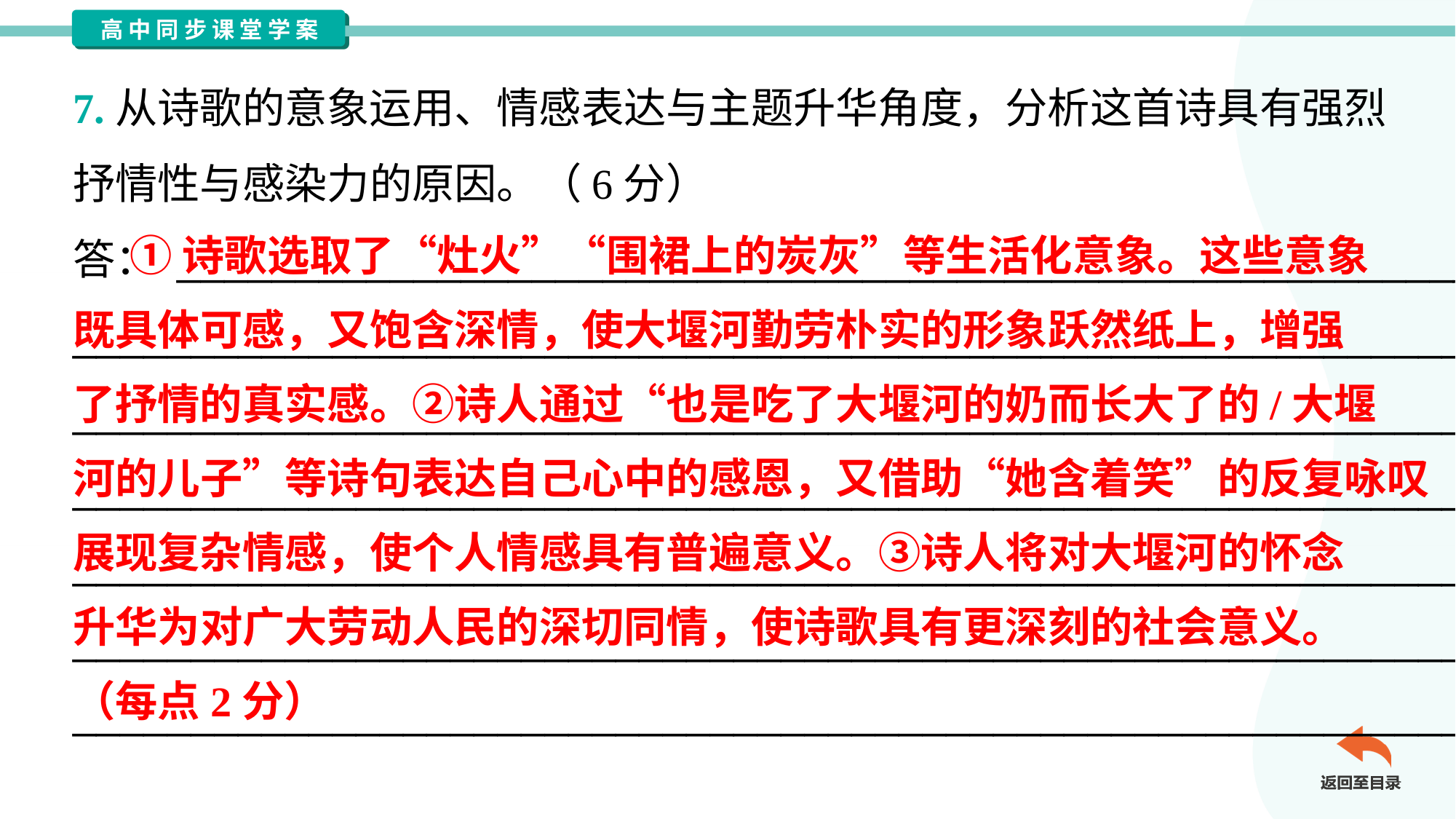

7.从诗歌的意象运用、情感表达与主题升华角度，分析这首诗具有强烈
抒情性与感染力的原因。（6分）
答： ________________________________________________________
_____________________________________________________________
_____________________________________________________________
_____________________________________________________________
_____________________________________________________________
_____________________________________________________________
_____________________________________________________________
      ①诗歌选取了“灶火”“围裙上的炭灰”等生活化意象。这些意象
既具体可感，又饱含深情，使大堰河勤劳朴实的形象跃然纸上，增强
了抒情的真实感。②诗人通过“也是吃了大堰河的奶而长大了的/大堰
河的儿子”等诗句表达自己心中的感恩，又借助“她含着笑”的反复咏叹
展现复杂情感，使个人情感具有普遍意义。③诗人将对大堰河的怀念
升华为对广大劳动人民的深切同情，使诗歌具有更深刻的社会意义。
（每点2分）